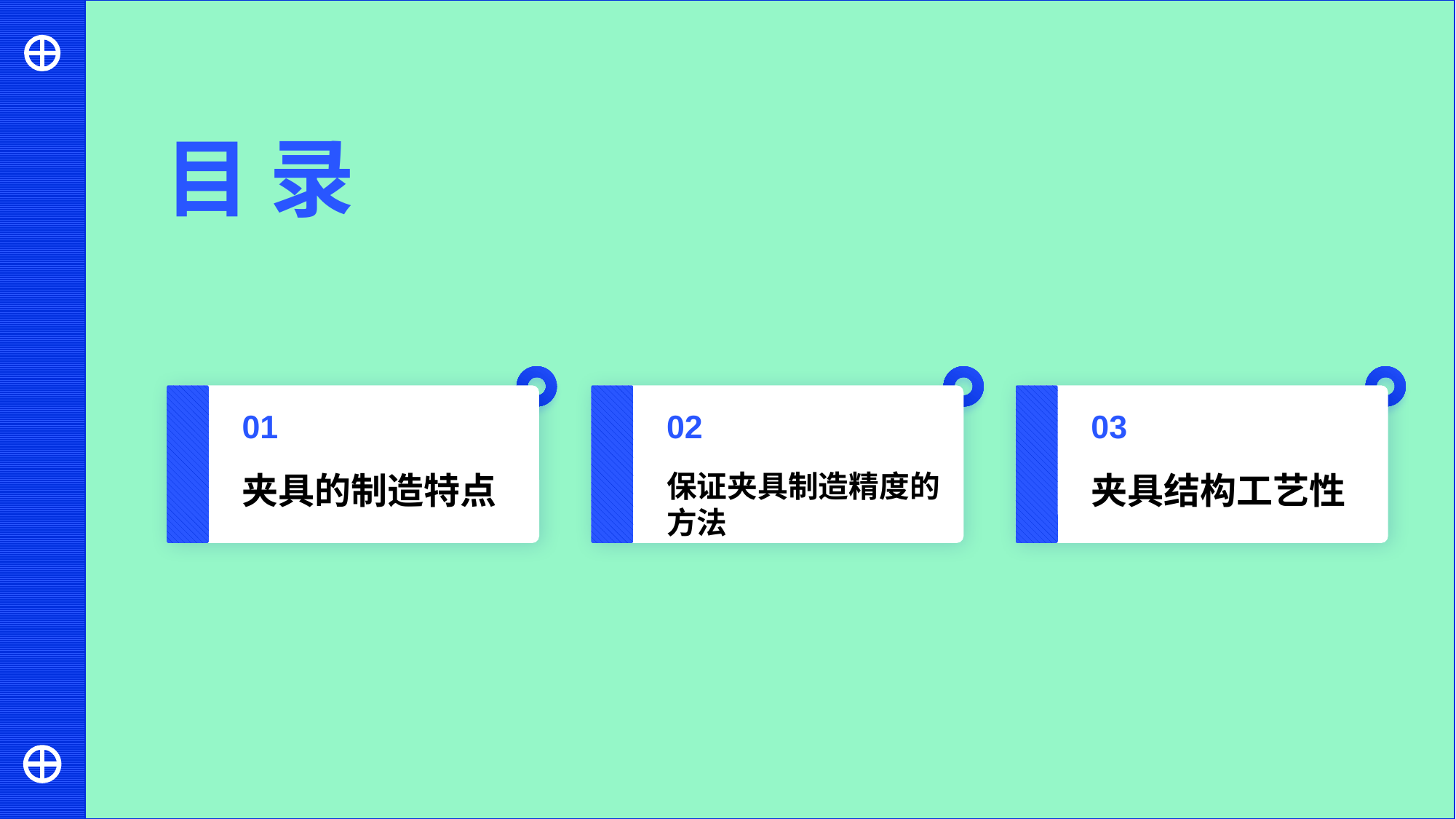

目 录

01
02
03
夹具的制造特点
保证夹具制造精度的方法
夹具结构工艺性